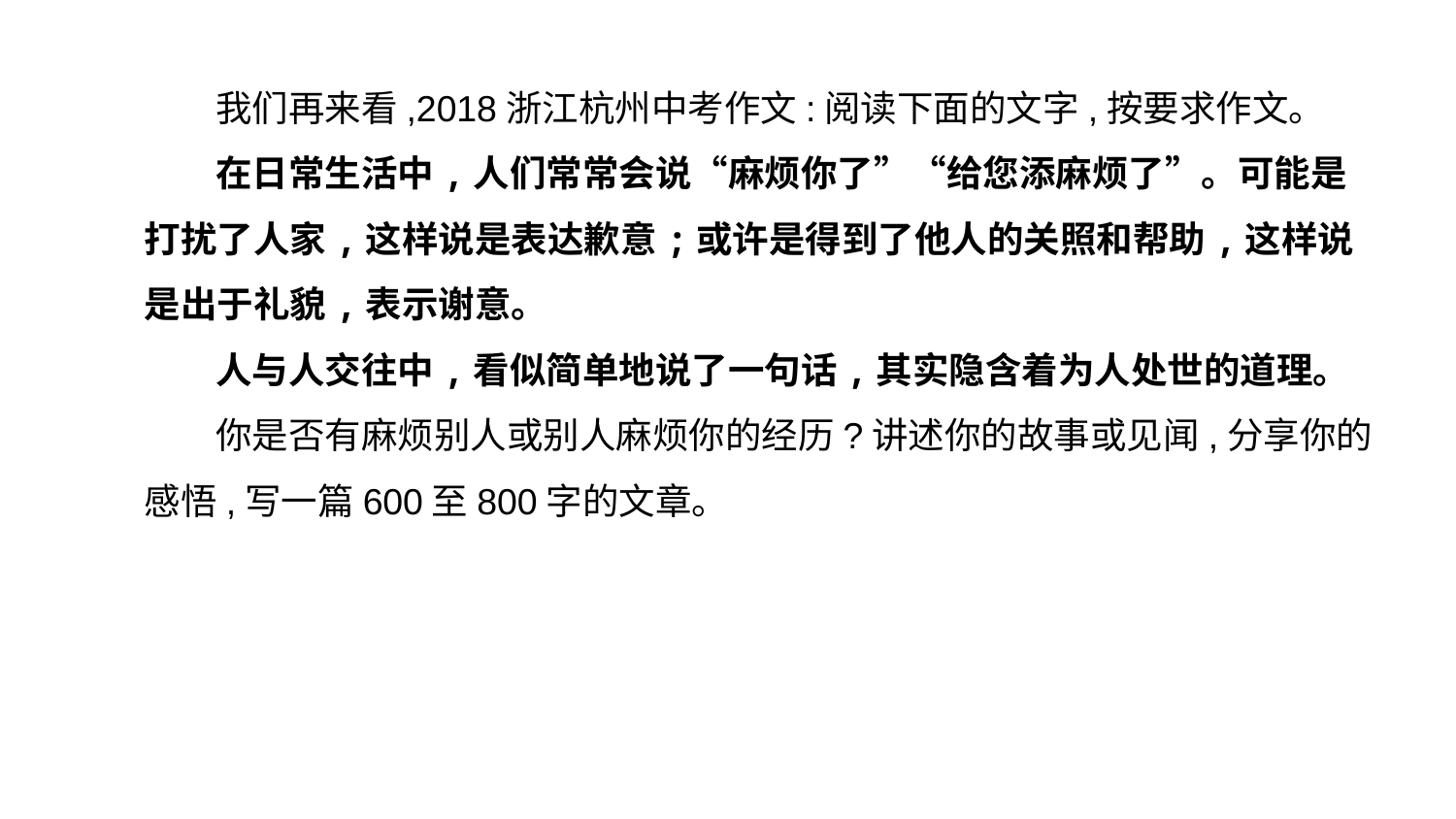

我们再来看,2018浙江杭州中考作文:阅读下面的文字,按要求作文。
在日常生活中,人们常常会说“麻烦你了”“给您添麻烦了”。可能是打扰了人家,这样说是表达歉意;或许是得到了他人的关照和帮助,这样说是出于礼貌,表示谢意。
人与人交往中,看似简单地说了一句话,其实隐含着为人处世的道理。
你是否有麻烦别人或别人麻烦你的经历?讲述你的故事或见闻,分享你的感悟,写一篇600至800字的文章。